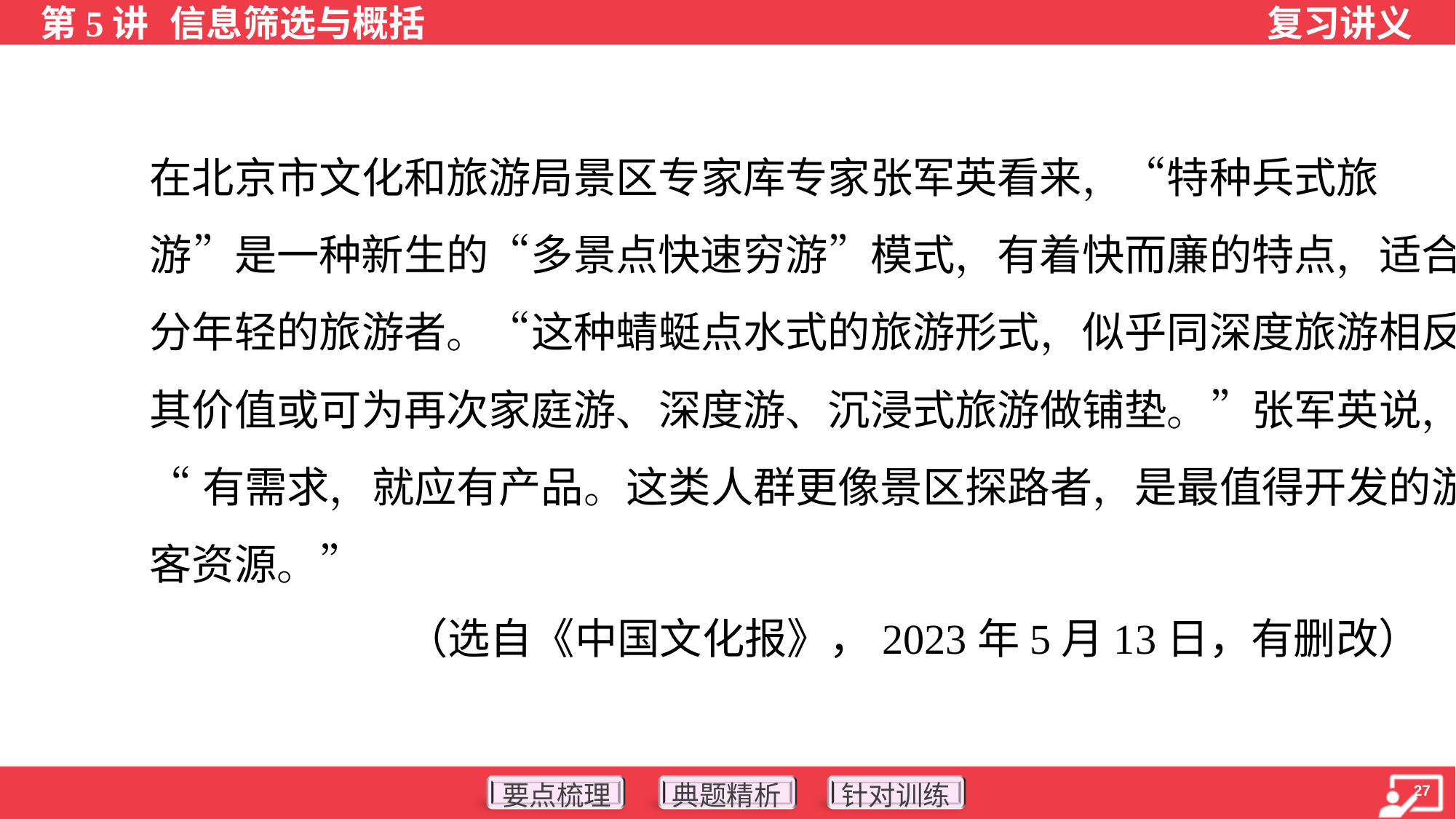

在北京市文化和旅游局景区专家库专家张军英看来，“特种兵式旅
游”是一种新生的“多景点快速穷游”模式，有着快而廉的特点，适合部
分年轻的旅游者。“这种蜻蜓点水式的旅游形式，似乎同深度旅游相反，
其价值或可为再次家庭游、深度游、沉浸式旅游做铺垫。”张军英说，
“有需求，就应有产品。这类人群更像景区探路者，是最值得开发的游
客资源。”
（选自《中国文化报》，2023年5月13日，有删改）